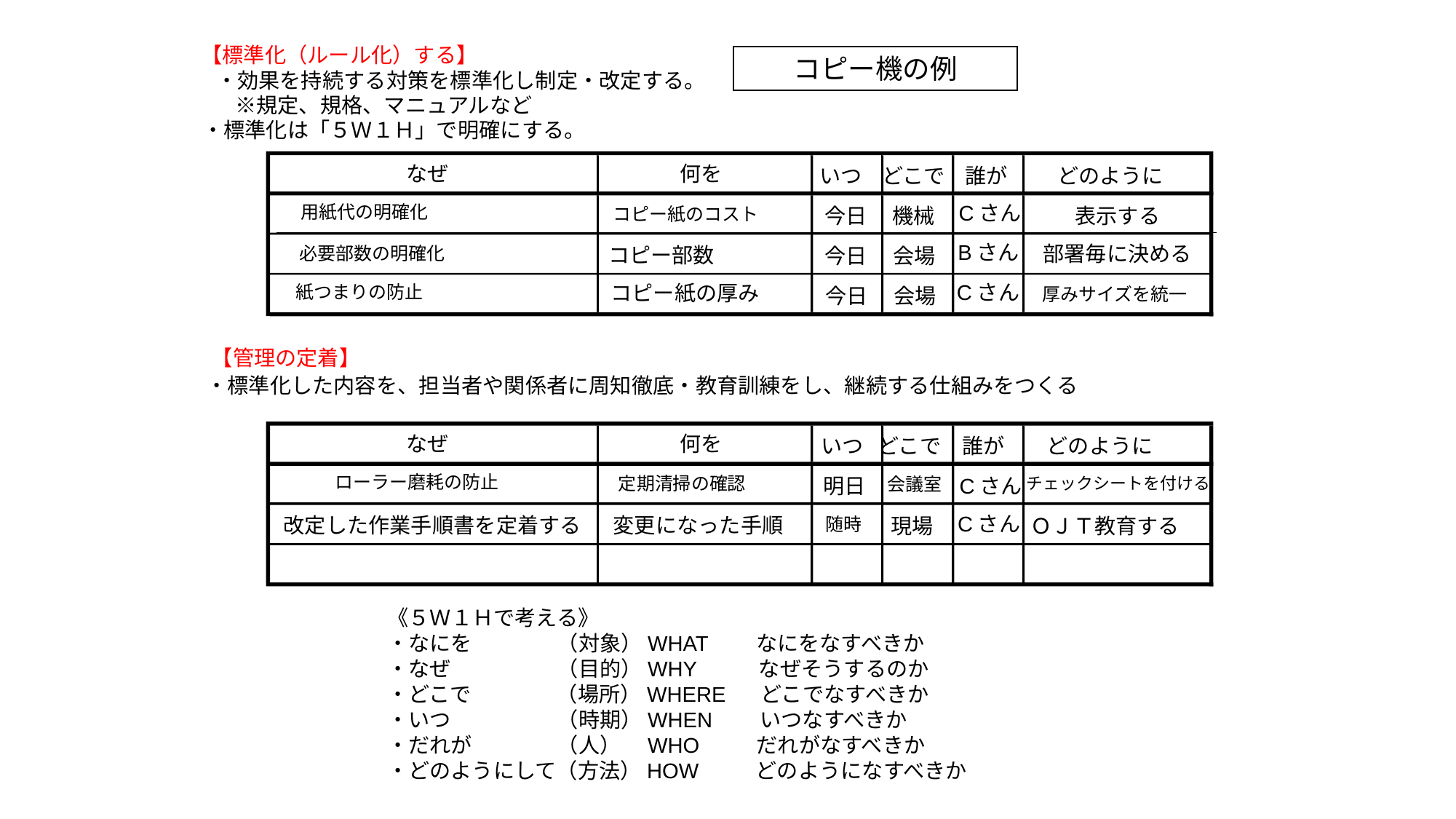

【標準化（ルール化）する】
コピー機の例
・効果を持続する対策を標準化し制定・改定する。
　※規定、規格、マニュアルなど
・標準化は「５Ｗ１Ｈ」で明確にする。

なぜ
何を
いつ
どこで
誰が
どのように

Cさん
用紙代の明確化

コピー紙のコスト
今日
機械
表示する

Bさん
部署毎に決める
必要部数の明確化
コピー部数
今日
会場

Cさん
紙つまりの防止
コピー紙の厚み
今日
会場
厚みサイズを統一

【管理の定着】

・標準化した内容を、担当者や関係者に周知徹底・教育訓練をし、継続する仕組みをつくる

なぜ
何を
いつ
どこで
誰が
どのように

ローラー磨耗の防止
定期清掃の確認
Cさん
明日
会議室
チェックシートを付ける

Cさん
改定した作業手順書を定着する
変更になった手順
随時
現場
ＯＪＴ教育する

《５Ｗ１Ｈで考える》
・なにを　　　　（対象）WHAT　　なにをなすべきか
・なぜ　　　　　（目的）WHY　　   なぜそうするのか
・どこで　　　　（場所）WHERE     どこでなすべきか
・いつ　　　　　（時期）WHEN　　いつなすべきか
・だれが　　　　（人）　WHO　  　だれがなすべきか
・どのようにして（方法）HOW　　  どのようになすべきか